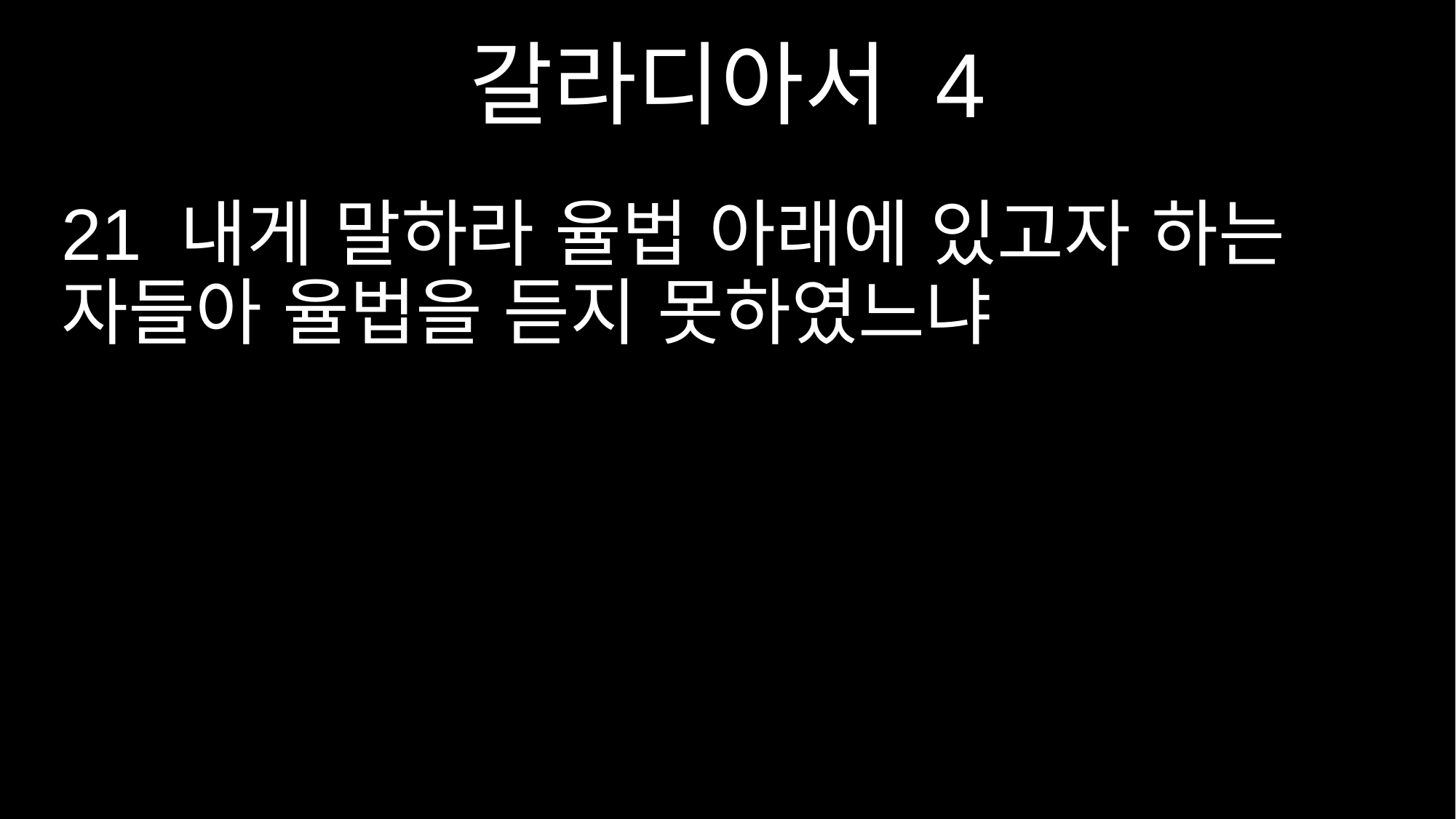

갈라디아서 4
21 내게 말하라 율법 아래에 있고자 하는 자들아 율법을 듣지 못하였느냐